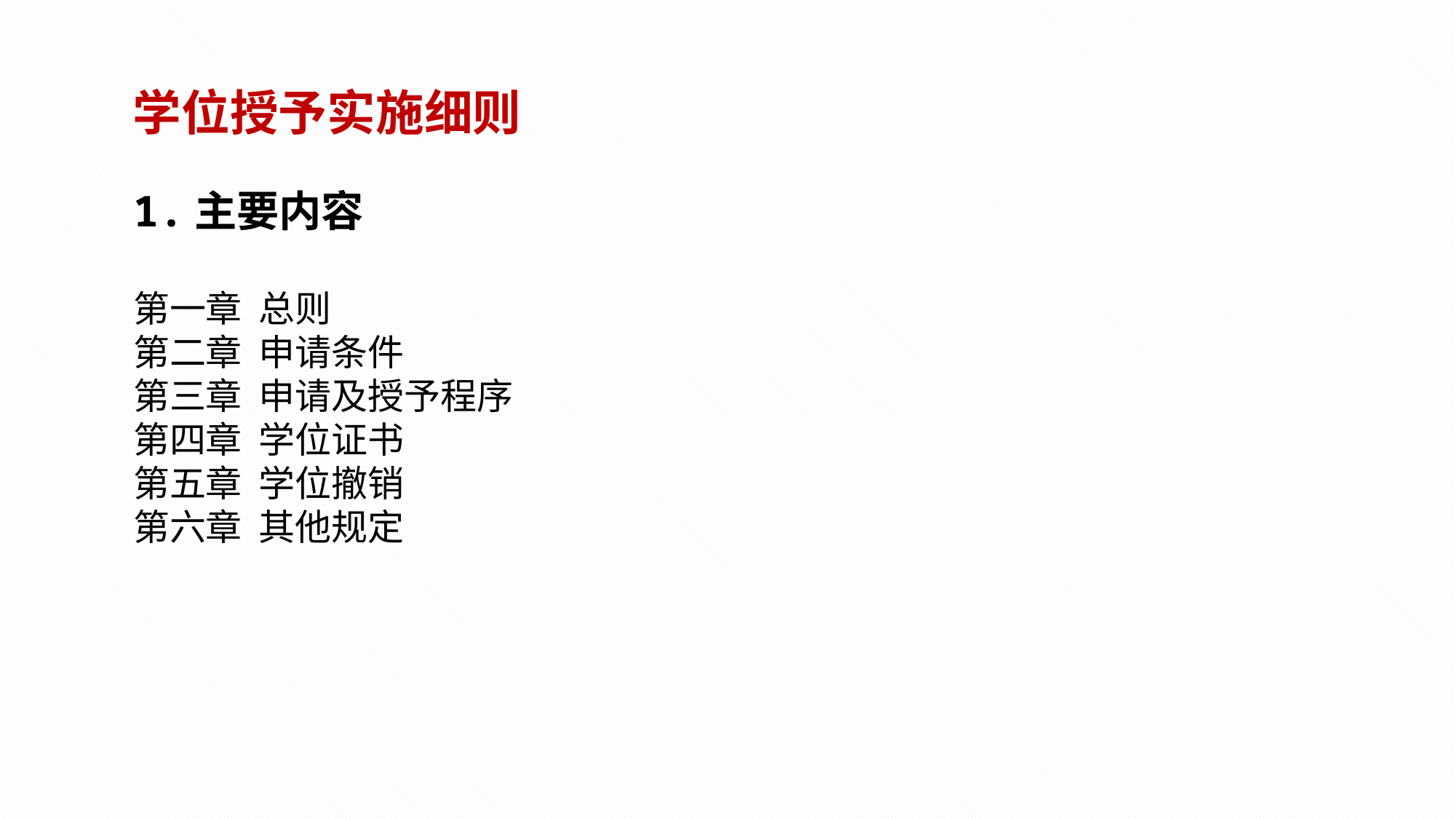

学位授予实施细则
1.主要内容

第一章  总则
第二章  申请条件
第三章  申请及授予程序
第四章  学位证书
第五章  学位撤销
第六章  其他规定